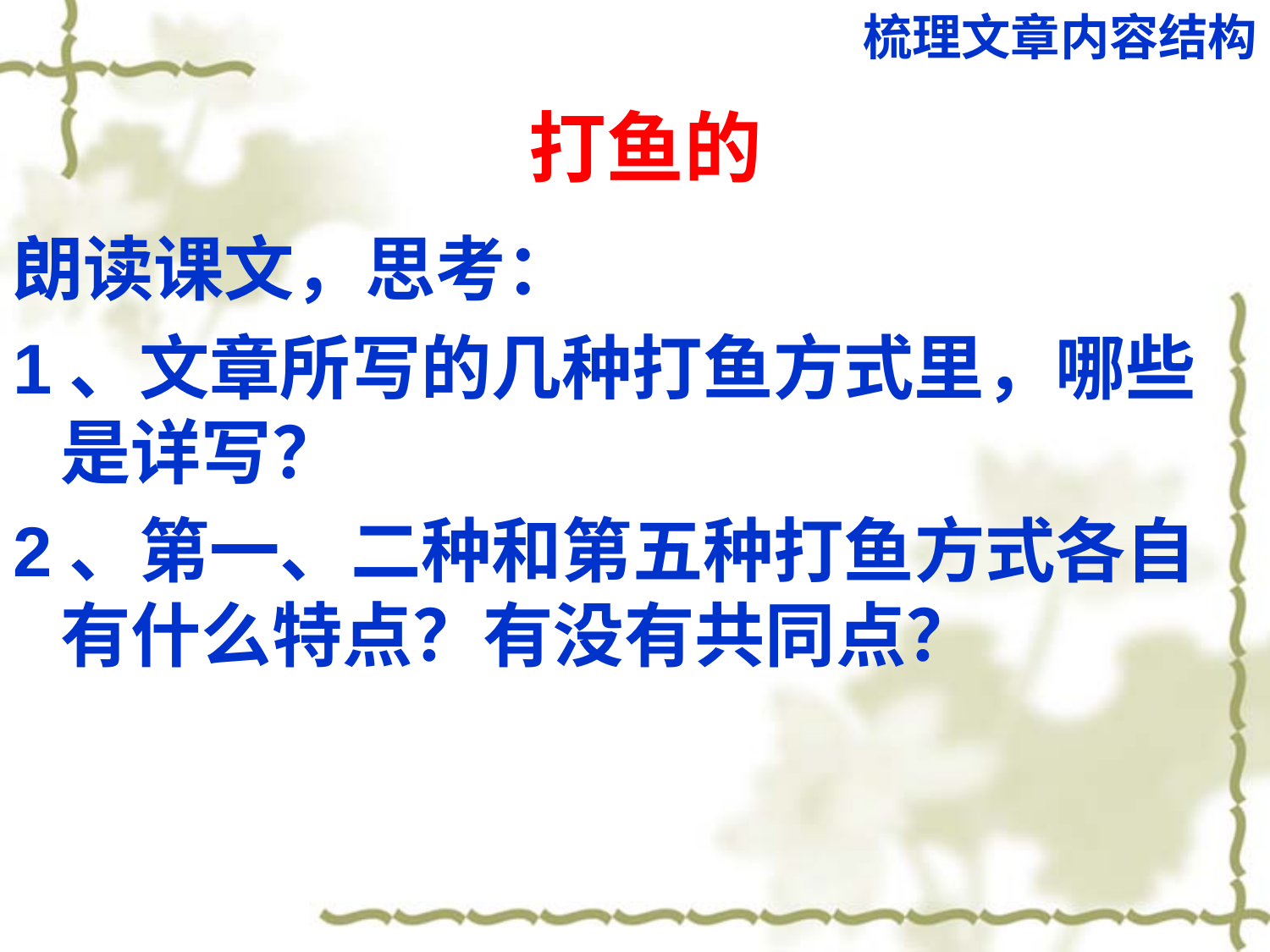

梳理文章内容结构
打鱼的
朗读课文，思考：
1、文章所写的几种打鱼方式里，哪些是详写？
2、第一、二种和第五种打鱼方式各自有什么特点？有没有共同点？